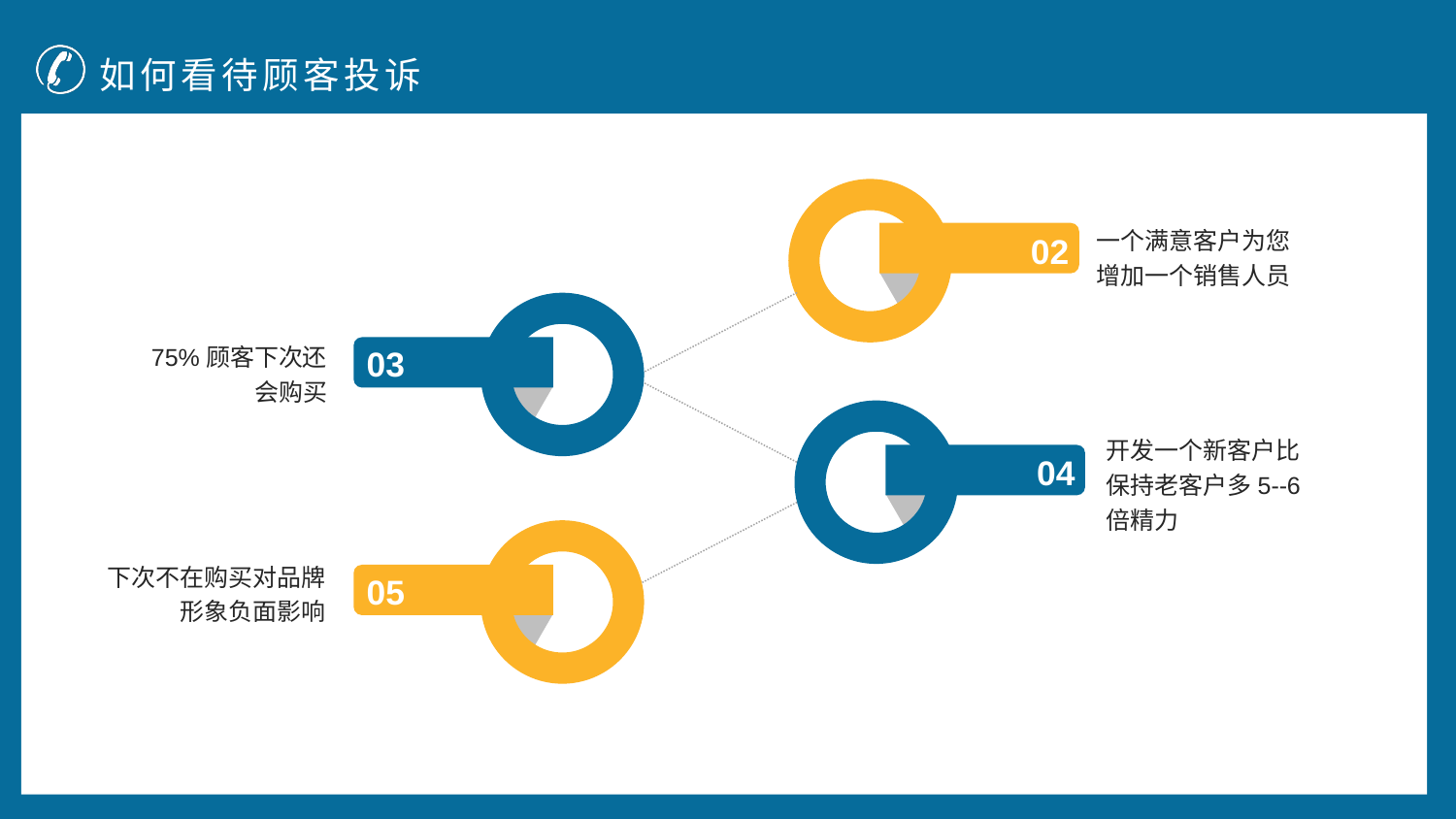

如何看待顾客投诉

02

03

04

05

一个满意客户为您增加一个销售人员
75%顾客下次还会购买
开发一个新客户比保持老客户多5--6倍精力
下次不在购买对品牌形象负面影响